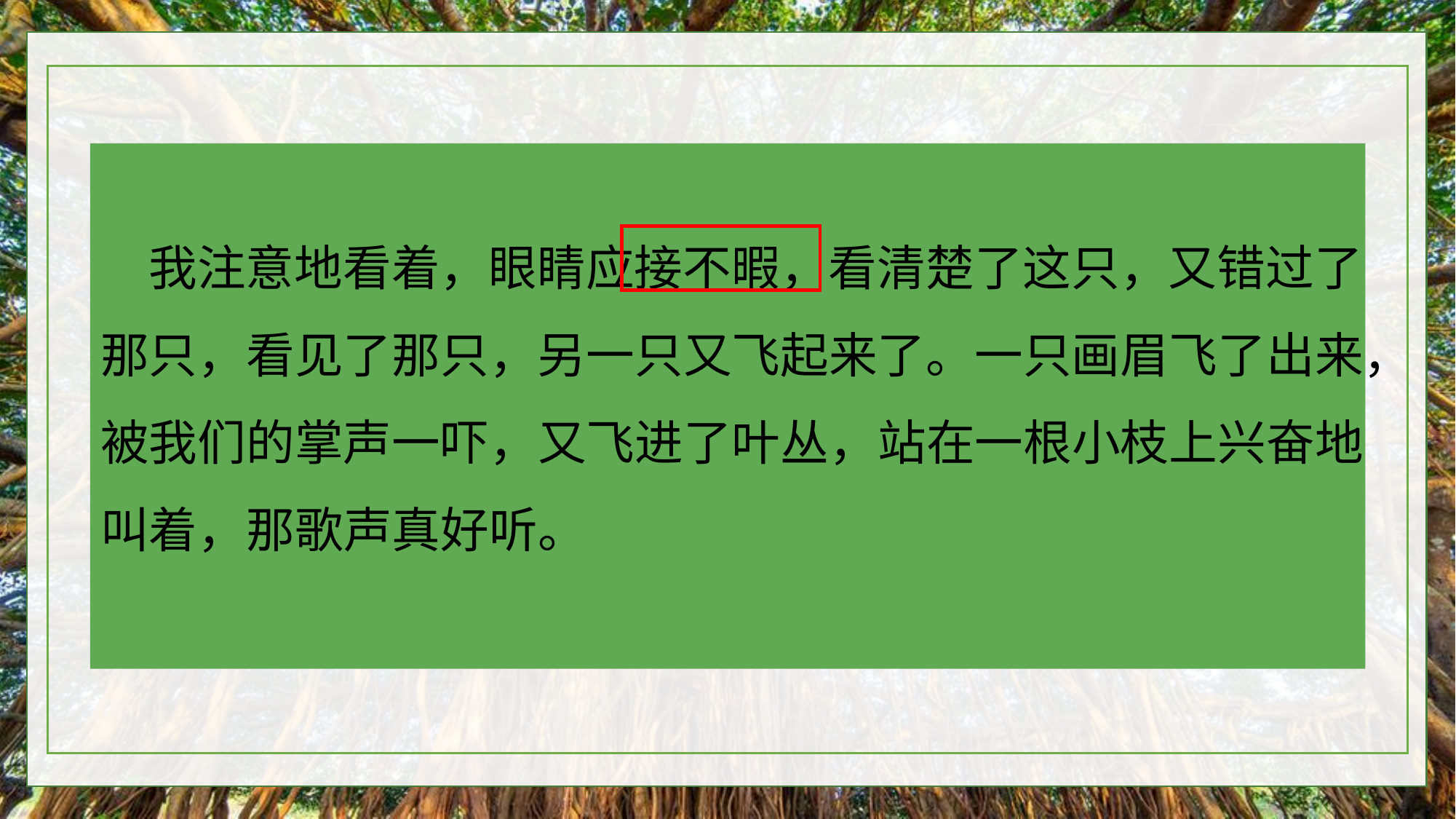

我注意地看着，眼睛应接不暇，看清楚了这只，又错过了那只，看见了那只，另一只又飞起来了。一只画眉飞了出来，被我们的掌声一吓，又飞进了叶丛，站在一根小枝上兴奋地叫着，那歌声真好听。